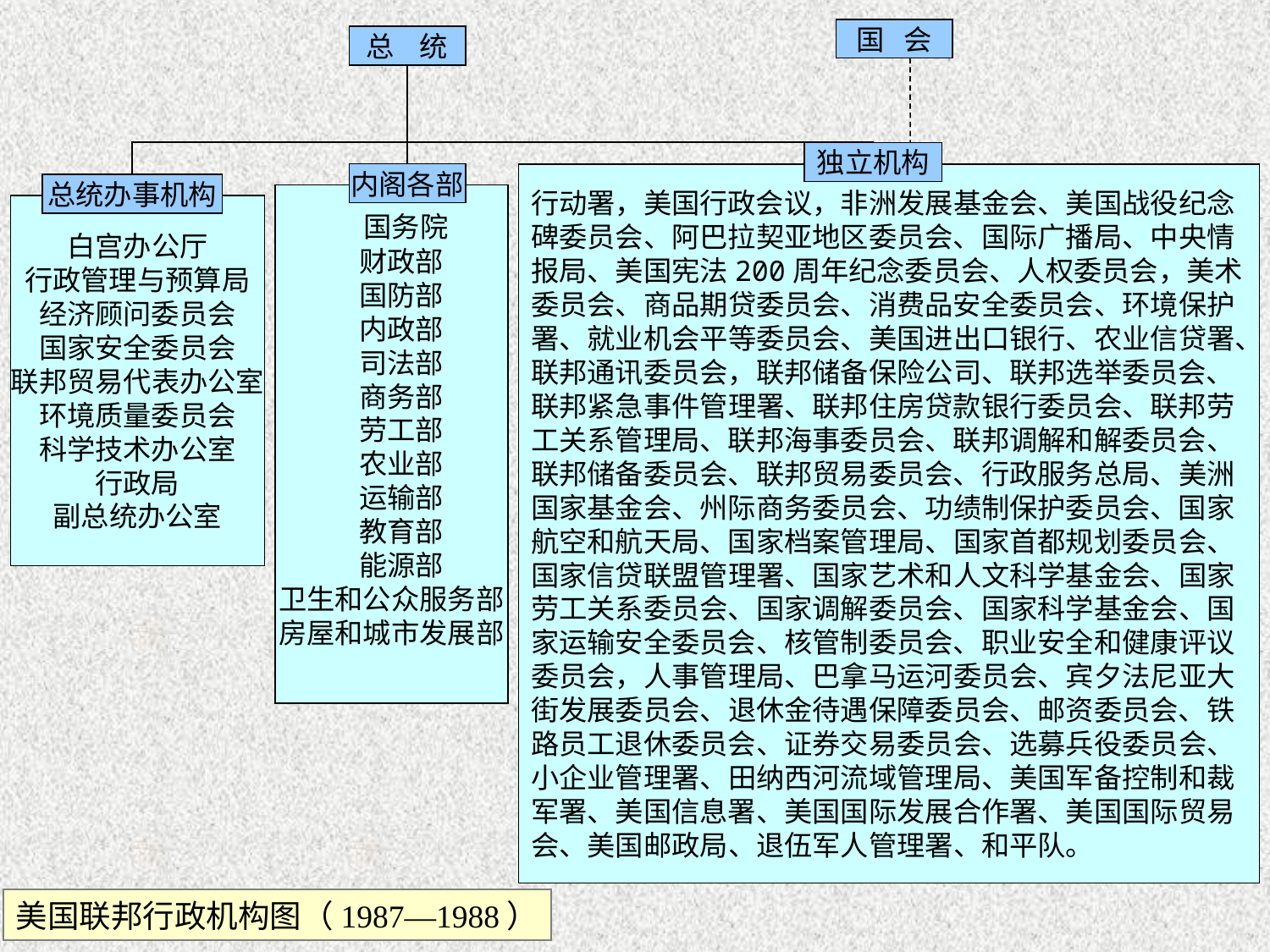

国   会
总    统

独立机构
内阁各部
行动署，美国行政会议，非洲发展基金会、美国战役纪念
碑委员会、阿巴拉契亚地区委员会、国际广播局、中央情
报局、美国宪法200周年纪念委员会、人权委员会，美术
委员会、商品期贷委员会、消费品安全委员会、环境保护
署、就业机会平等委员会、美国进出口银行、农业信贷署、
联邦通讯委员会，联邦储备保险公司、联邦选举委员会、
联邦紧急事件管理署、联邦住房贷款银行委员会、联邦劳
工关系管理局、联邦海事委员会、联邦调解和解委员会、
联邦储备委员会、联邦贸易委员会、行政服务总局、美洲
国家基金会、州际商务委员会、功绩制保护委员会、国家
航空和航天局、国家档案管理局、国家首都规划委员会、
国家信贷联盟管理署、国家艺术和人文科学基金会、国家
劳工关系委员会、国家调解委员会、国家科学基金会、国
家运输安全委员会、核管制委员会、职业安全和健康评议
委员会，人事管理局、巴拿马运河委员会、宾夕法尼亚大
街发展委员会、退休金待遇保障委员会、邮资委员会、铁
路员工退休委员会、证券交易委员会、选募兵役委员会、
小企业管理署、田纳西河流域管理局、美国军备控制和裁
军署、美国信息署、美国国际发展合作署、美国国际贸易
会、美国邮政局、退伍军人管理署、和平队。
总统办事机构
   国务院
  财政部
  国防部
  内政部
  司法部
  商务部
  劳工部
  农业部
  运输部
  教育部
  能源部
卫生和公众服务部
房屋和城市发展部

白宫办公厅
行政管理与预算局
经济顾问委员会
国家安全委员会
联邦贸易代表办公室
环境质量委员会
科学技术办公室
行政局
副总统办公室
美国联邦行政机构图（1987—1988）